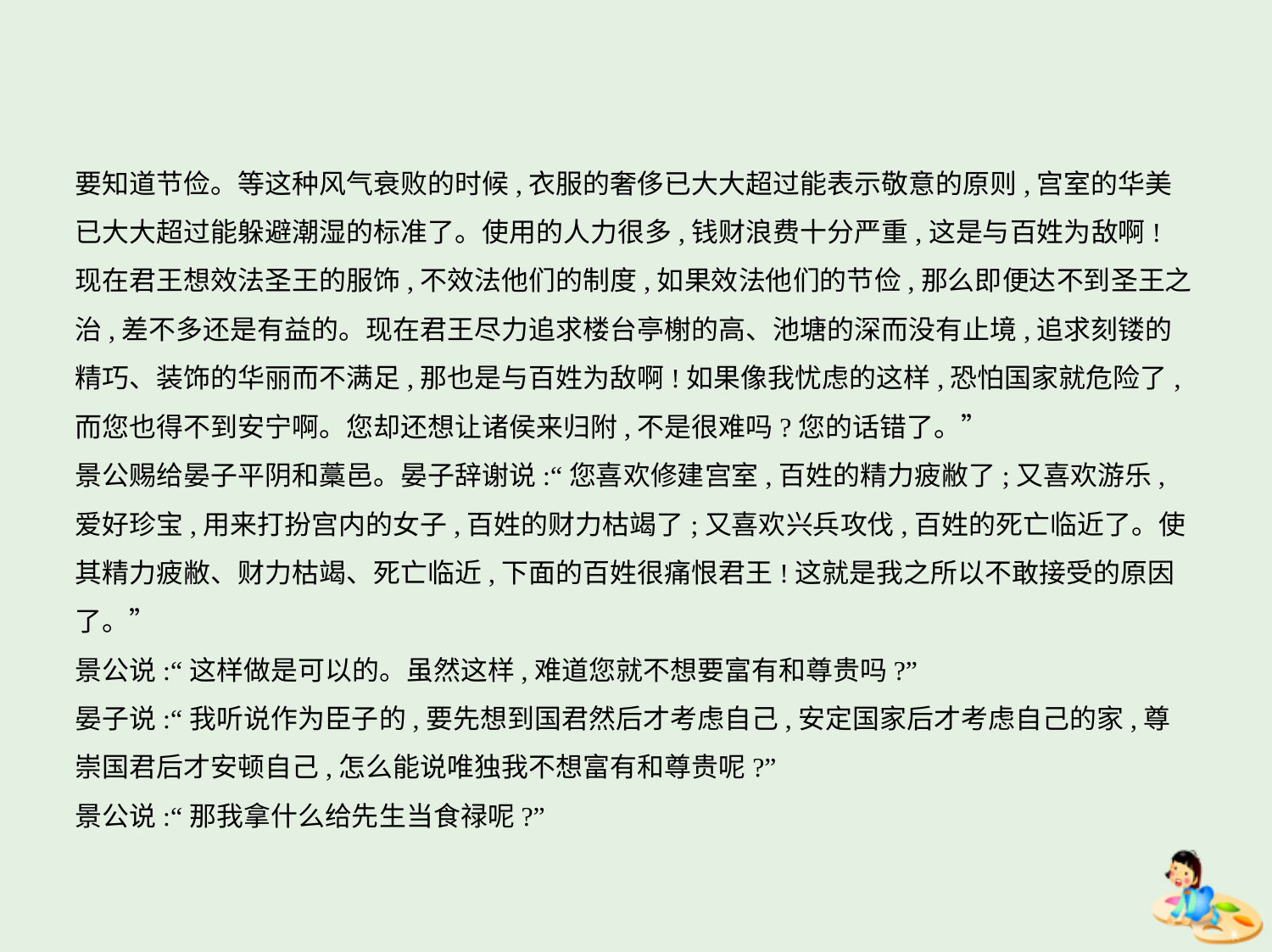

要知道节俭。等这种风气衰败的时候,衣服的奢侈已大大超过能表示敬意的原则,宫室的华美
已大大超过能躲避潮湿的标准了。使用的人力很多,钱财浪费十分严重,这是与百姓为敌啊!
现在君王想效法圣王的服饰,不效法他们的制度,如果效法他们的节俭,那么即便达不到圣王之
治,差不多还是有益的。现在君王尽力追求楼台亭榭的高、池塘的深而没有止境,追求刻镂的
精巧、装饰的华丽而不满足,那也是与百姓为敌啊!如果像我忧虑的这样,恐怕国家就危险了,
而您也得不到安宁啊。您却还想让诸侯来归附,不是很难吗?您的话错了。”
景公赐给晏子平阴和藁邑。晏子辞谢说:“您喜欢修建宫室,百姓的精力疲敝了;又喜欢游乐,
爱好珍宝,用来打扮宫内的女子,百姓的财力枯竭了;又喜欢兴兵攻伐,百姓的死亡临近了。使
其精力疲敝、财力枯竭、死亡临近,下面的百姓很痛恨君王!这就是我之所以不敢接受的原因了。”
景公说:“这样做是可以的。虽然这样,难道您就不想要富有和尊贵吗?”
晏子说:“我听说作为臣子的,要先想到国君然后才考虑自己,安定国家后才考虑自己的家,尊
崇国君后才安顿自己,怎么能说唯独我不想富有和尊贵呢?”
景公说:“那我拿什么给先生当食禄呢?”